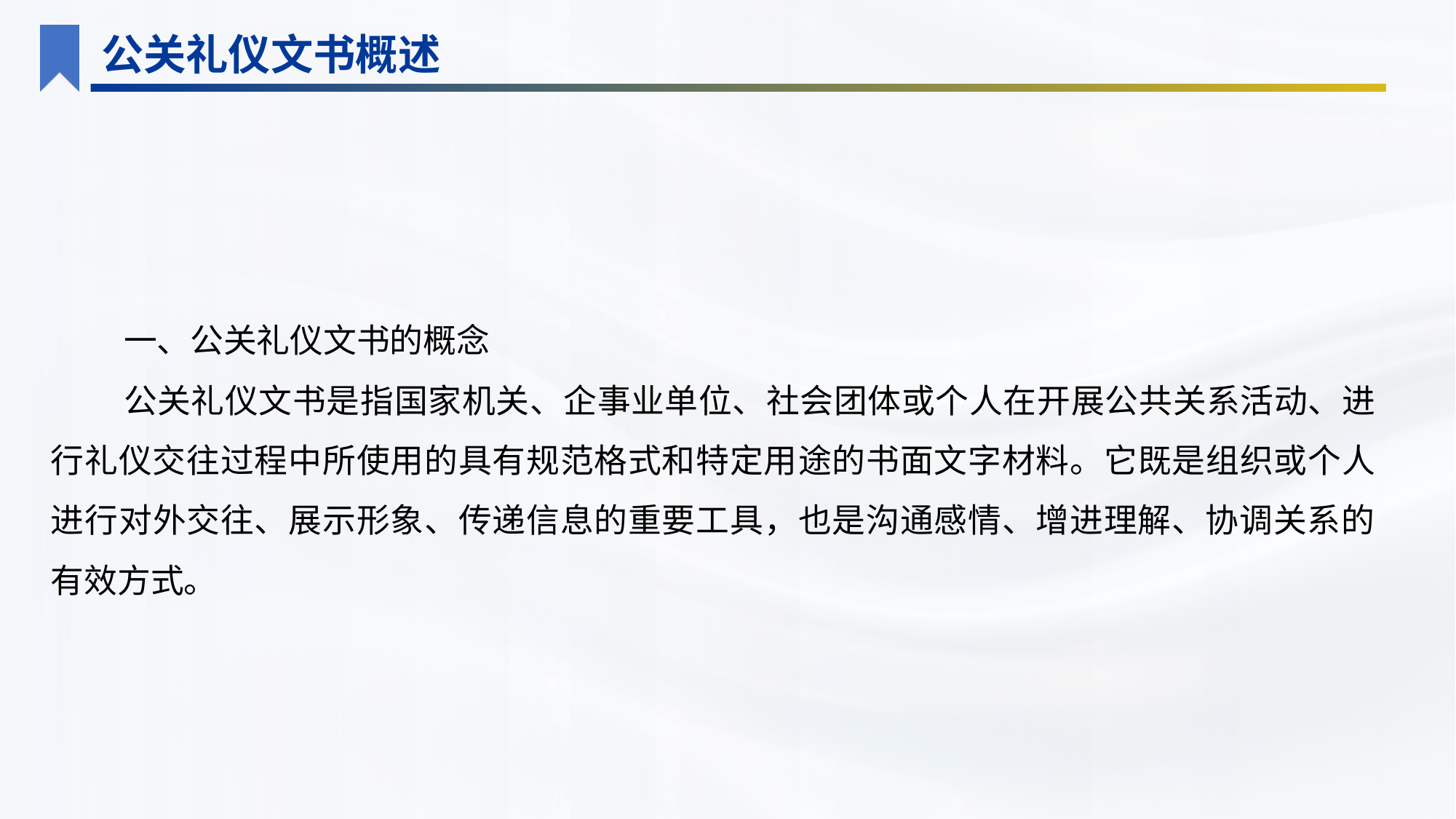

公关礼仪文书概述
一、公关礼仪文书的概念
公关礼仪文书是指国家机关、企事业单位、社会团体或个人在开展公共关系活动、进行礼仪交往过程中所使用的具有规范格式和特定用途的书面文字材料。它既是组织或个人进行对外交往、展示形象、传递信息的重要工具，也是沟通感情、增进理解、协调关系的有效方式。